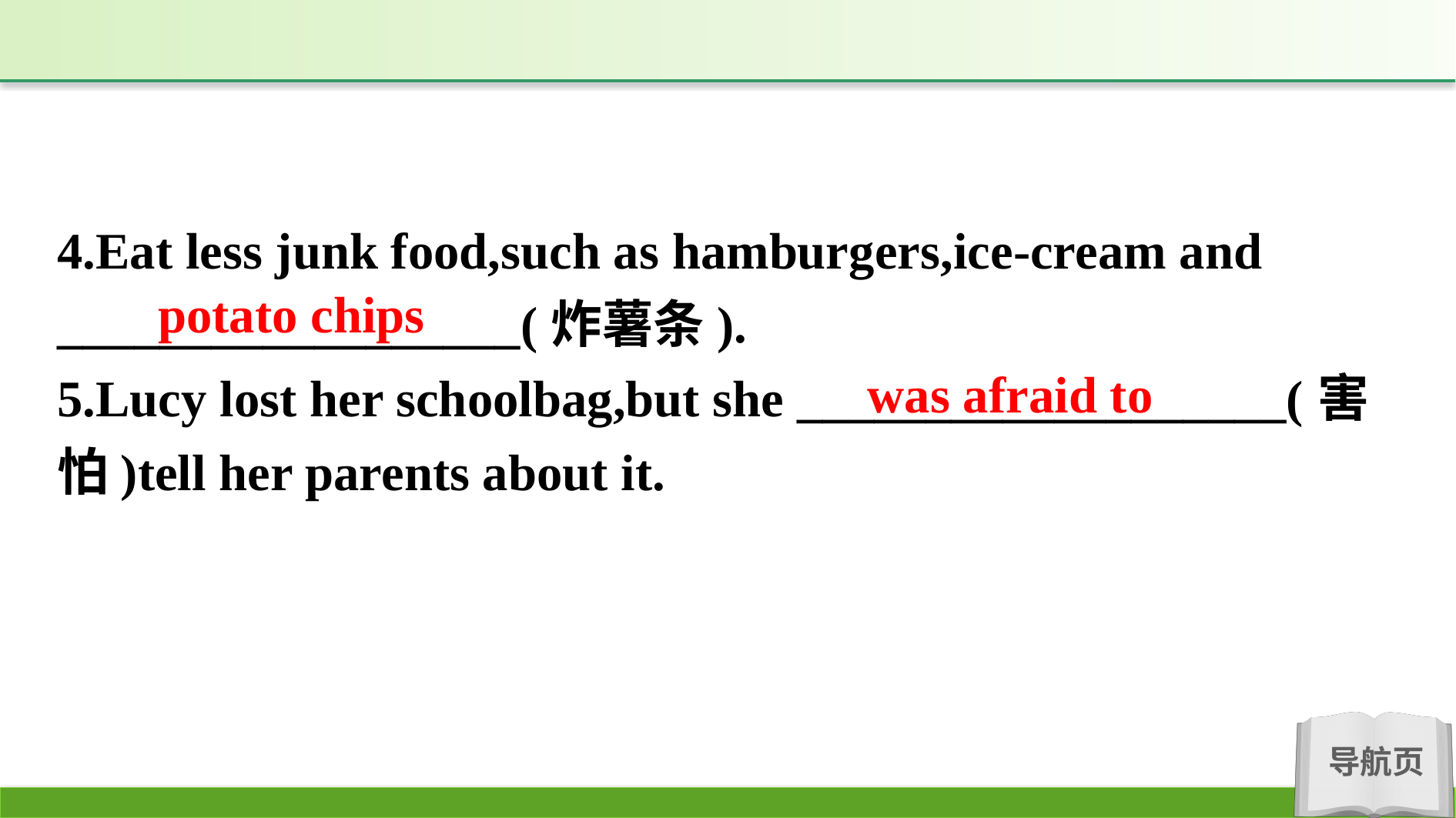

4.Eat less junk food,such as hamburgers,ice-cream and __________________(炸薯条).
5.Lucy lost her schoolbag,but she ___________________(害怕)tell her parents about it.
potato chips
was afraid to